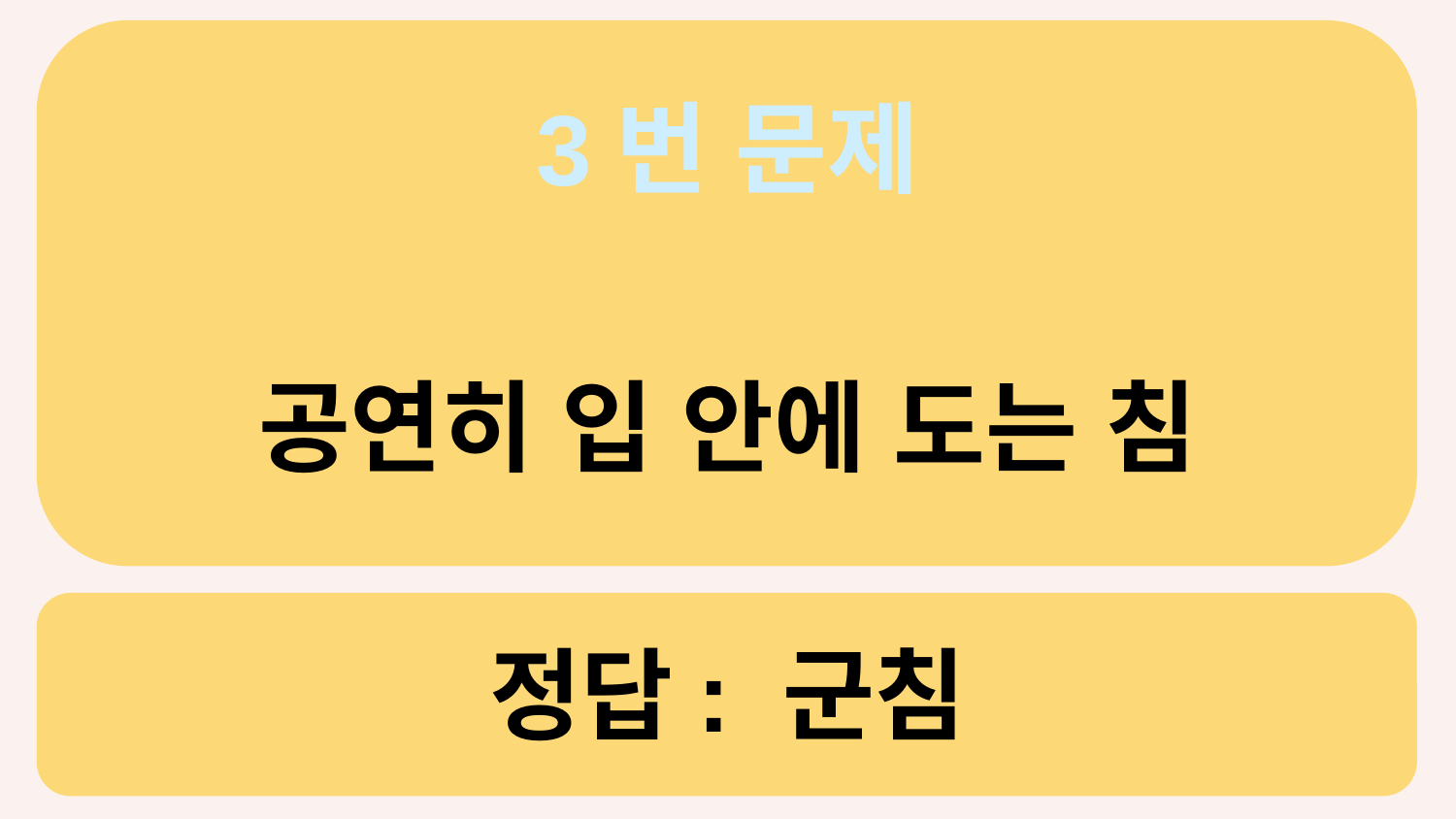

3번 문제
공연히 입 안에 도는 침

# 정답: 군침